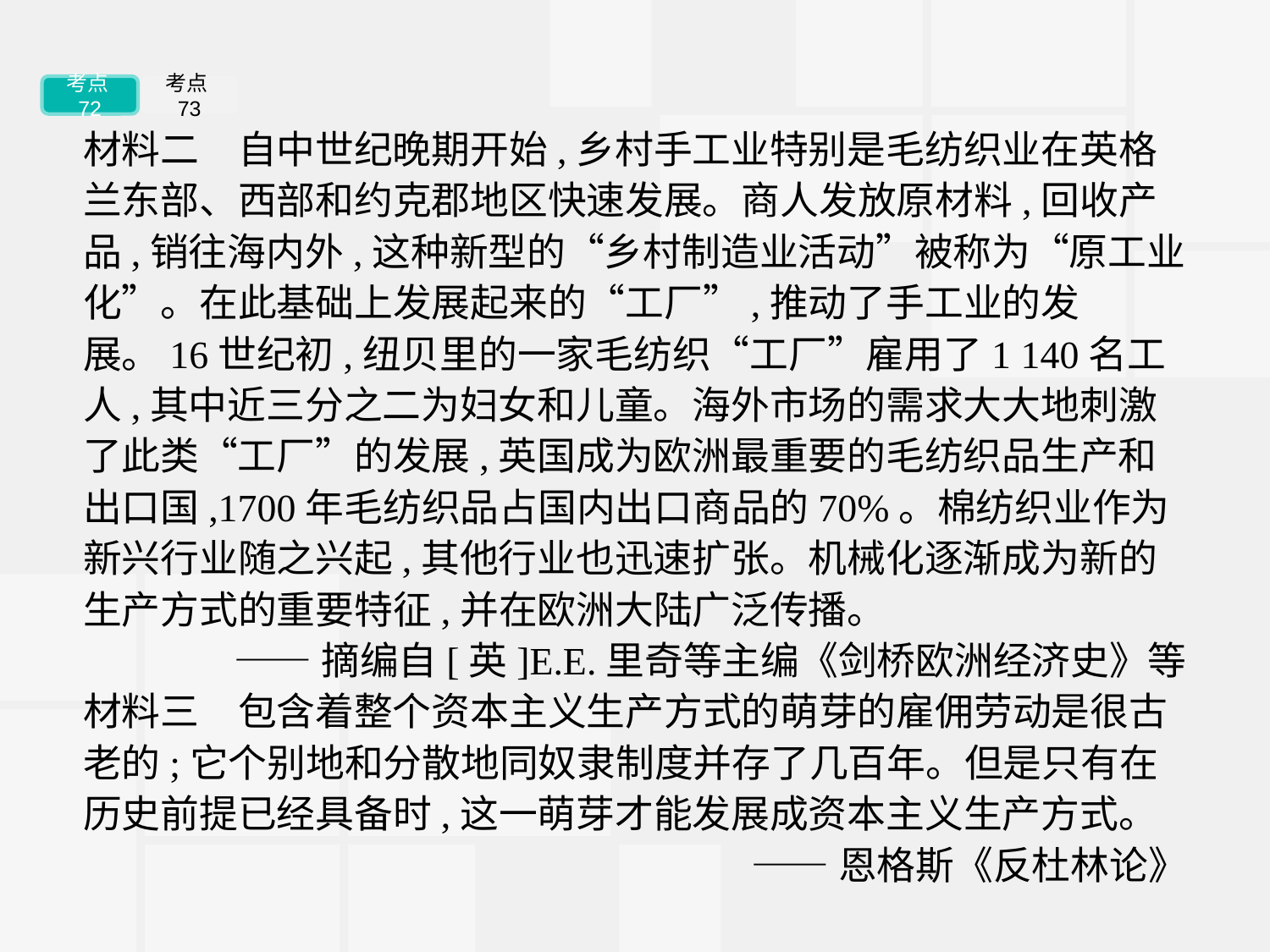

考点72
考点73
材料二　自中世纪晚期开始,乡村手工业特别是毛纺织业在英格兰东部、西部和约克郡地区快速发展。商人发放原材料,回收产品,销往海内外,这种新型的“乡村制造业活动”被称为“原工业化”。在此基础上发展起来的“工厂”,推动了手工业的发展。16世纪初,纽贝里的一家毛纺织“工厂”雇用了1 140名工人,其中近三分之二为妇女和儿童。海外市场的需求大大地刺激了此类“工厂”的发展,英国成为欧洲最重要的毛纺织品生产和出口国,1700年毛纺织品占国内出口商品的70%。棉纺织业作为新兴行业随之兴起,其他行业也迅速扩张。机械化逐渐成为新的生产方式的重要特征,并在欧洲大陆广泛传播。
——摘编自[英]E.E.里奇等主编《剑桥欧洲经济史》等
材料三　包含着整个资本主义生产方式的萌芽的雇佣劳动是很古老的;它个别地和分散地同奴隶制度并存了几百年。但是只有在历史前提已经具备时,这一萌芽才能发展成资本主义生产方式。
——恩格斯《反杜林论》